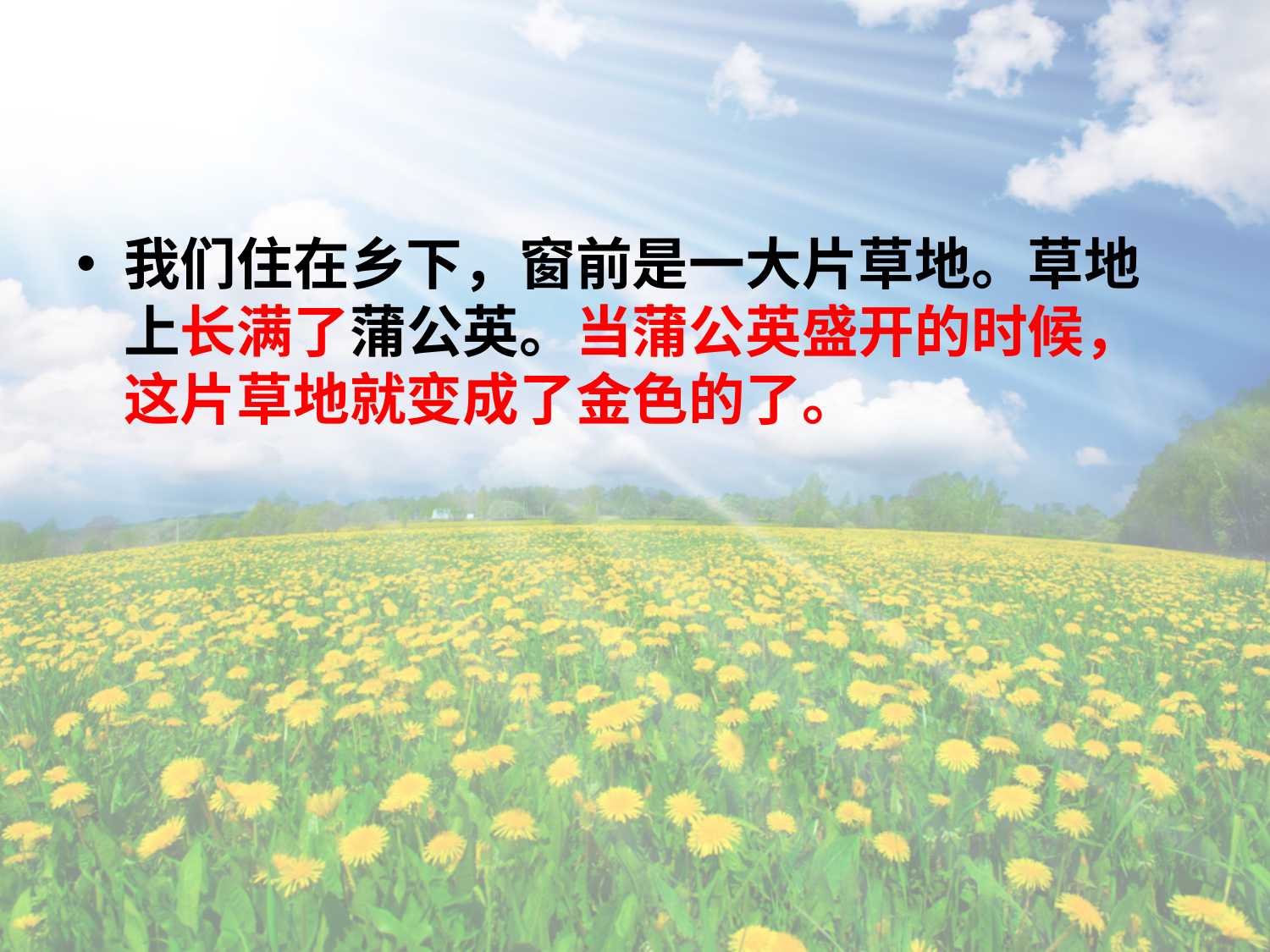

#
我们住在乡下，窗前是一大片草地。草地上长满了蒲公英。当蒲公英盛开的时候，这片草地就变成了金色的了。